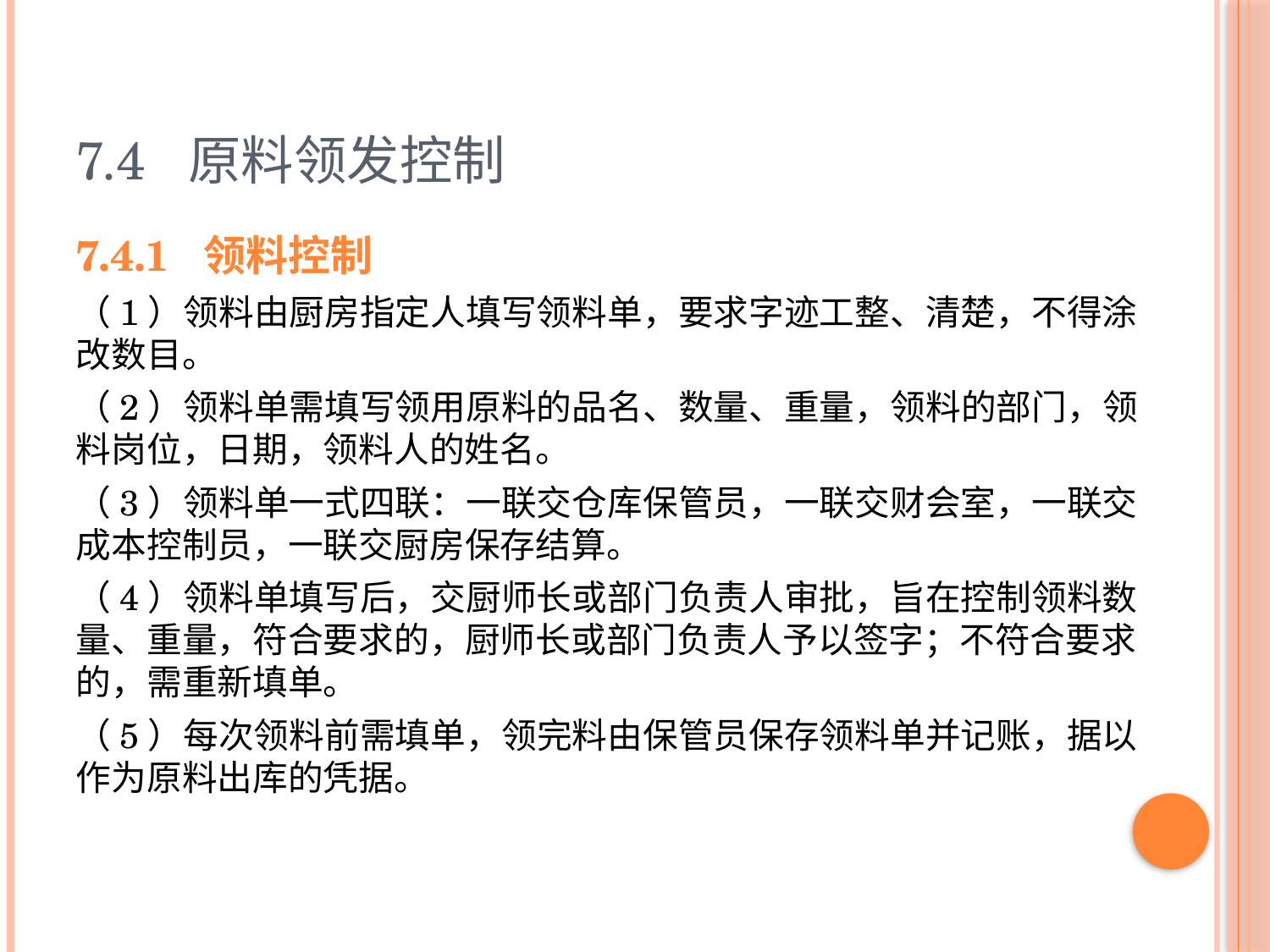

# 7.4  原料领发控制
7.4.1  领料控制
（1）领料由厨房指定人填写领料单，要求字迹工整、清楚，不得涂改数目。
（2）领料单需填写领用原料的品名、数量、重量，领料的部门，领料岗位，日期，领料人的姓名。
（3）领料单一式四联：一联交仓库保管员，一联交财会室，一联交成本控制员，一联交厨房保存结算。
（4）领料单填写后，交厨师长或部门负责人审批，旨在控制领料数量、重量，符合要求的，厨师长或部门负责人予以签字；不符合要求的，需重新填单。
（5）每次领料前需填单，领完料由保管员保存领料单并记账，据以作为原料出库的凭据。